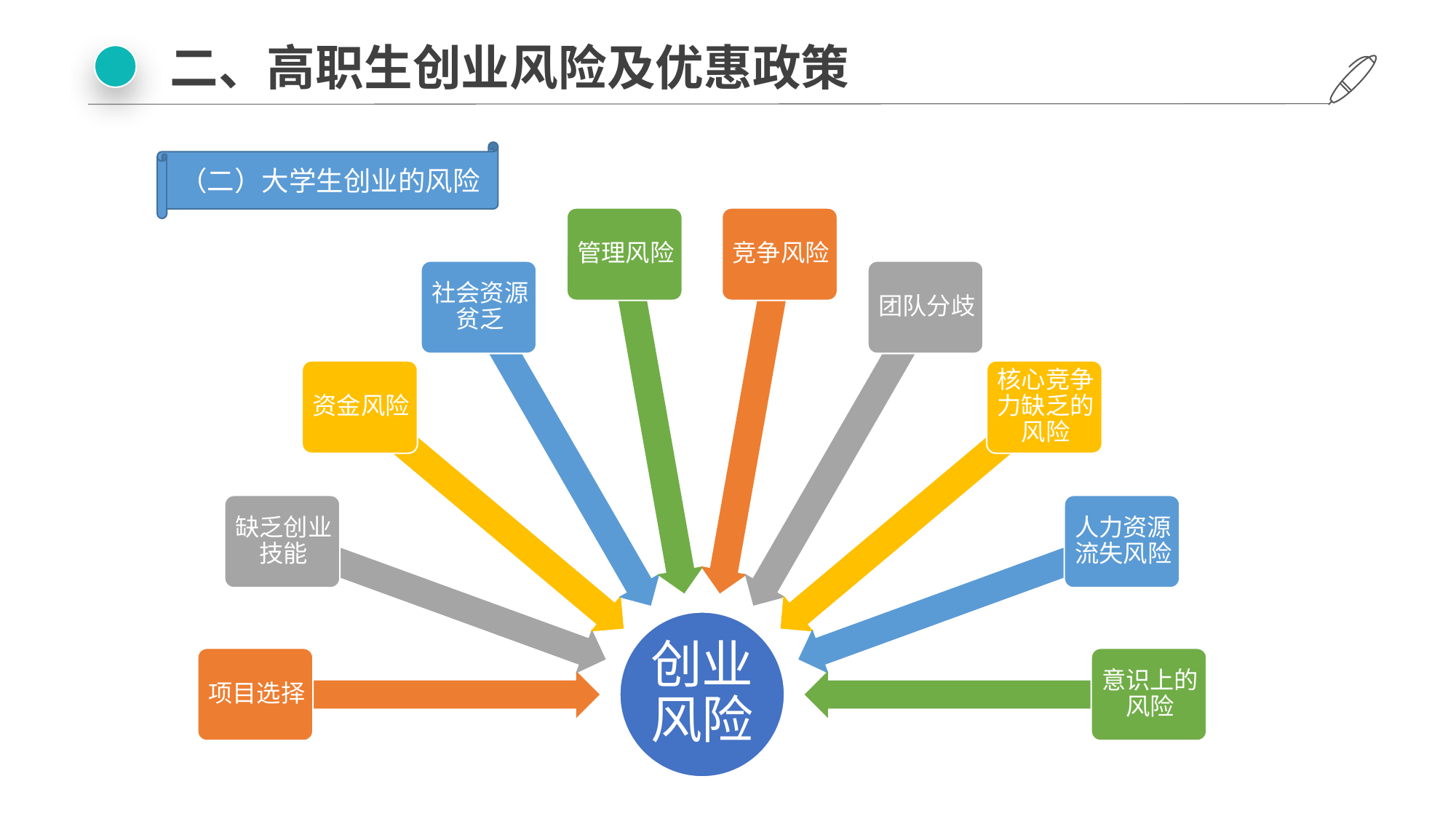

二、高职生创业风险及优惠政策

（二）大学生创业的风险
创业风险
项目选择
缺乏创业技能
资金风险
社会资源贫乏
管理风险
竞争风险
团队分歧
核心竞争力缺乏的风险
人力资源流失风险
意识上的风险